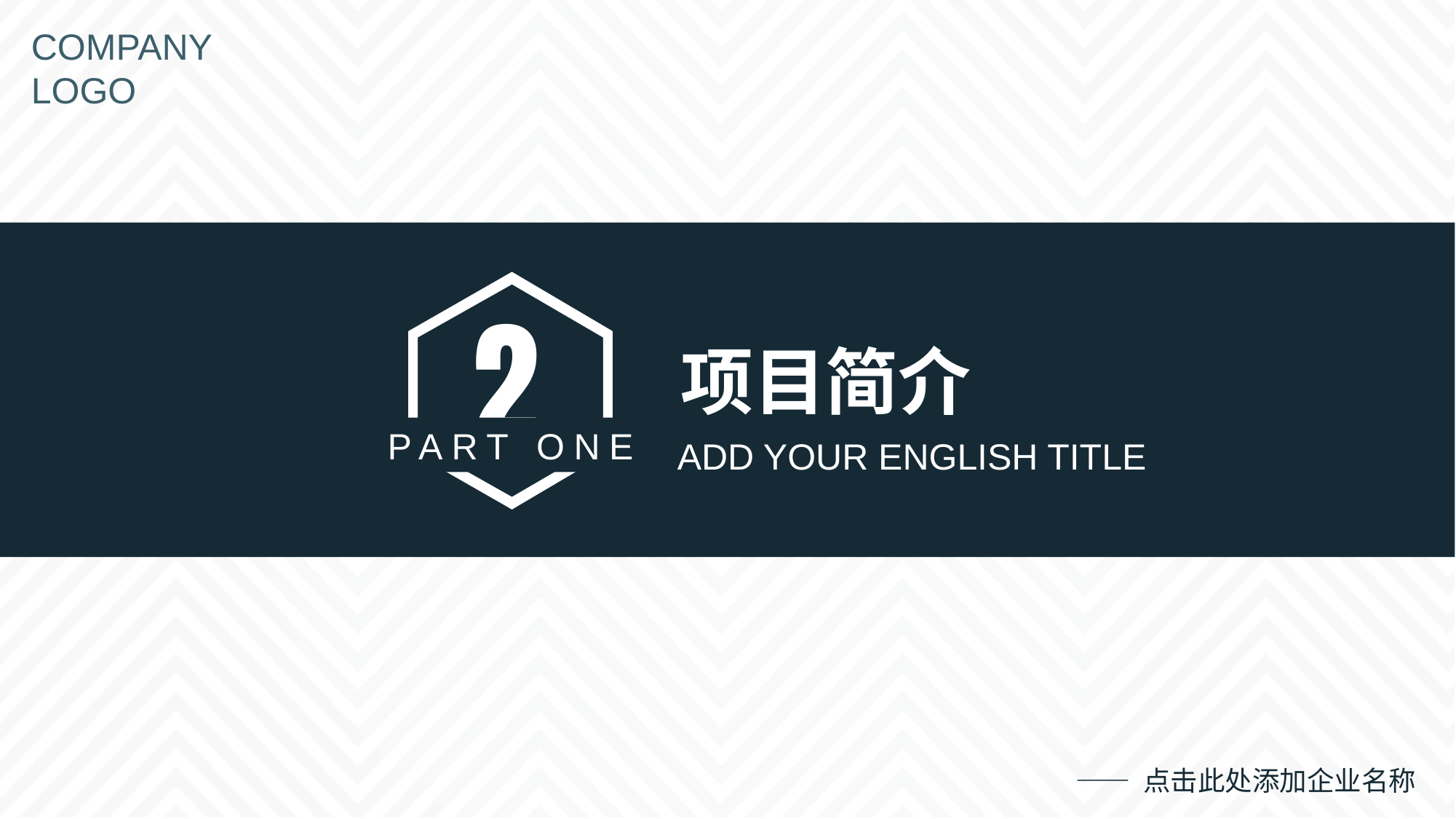

COMPANY
LOGO

2
项目简介
PART ONE
ADD YOUR ENGLISH TITLE
—— 点击此处添加企业名称